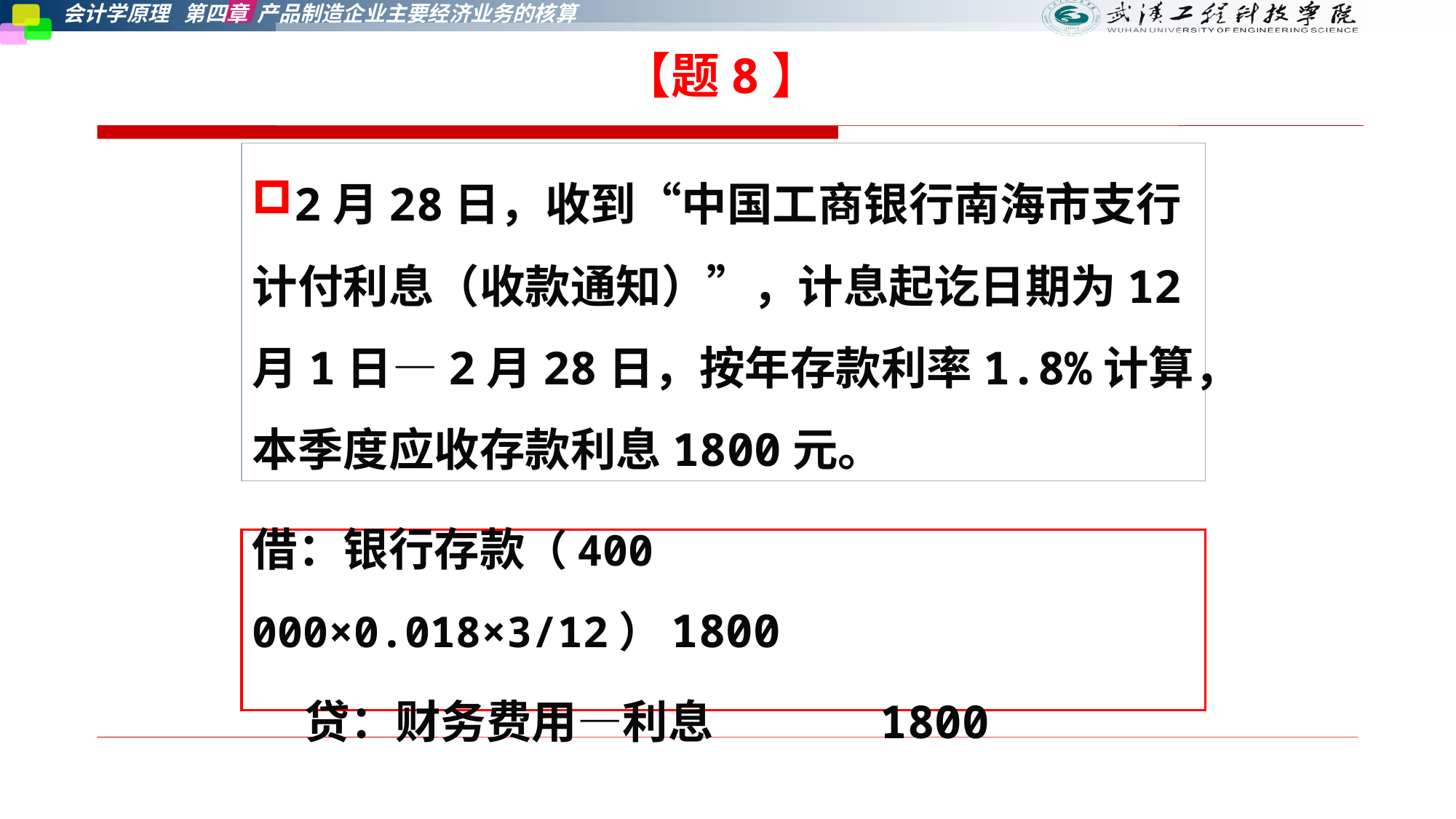

【题8】
2月28日，收到“中国工商银行南海市支行计付利息（收款通知）”，计息起讫日期为12月1日—2月28日，按年存款利率1.8%计算，本季度应收存款利息1800元。
借：银行存款（400 000×0.018×3/12）1800
    贷：财务费用—利息               1800